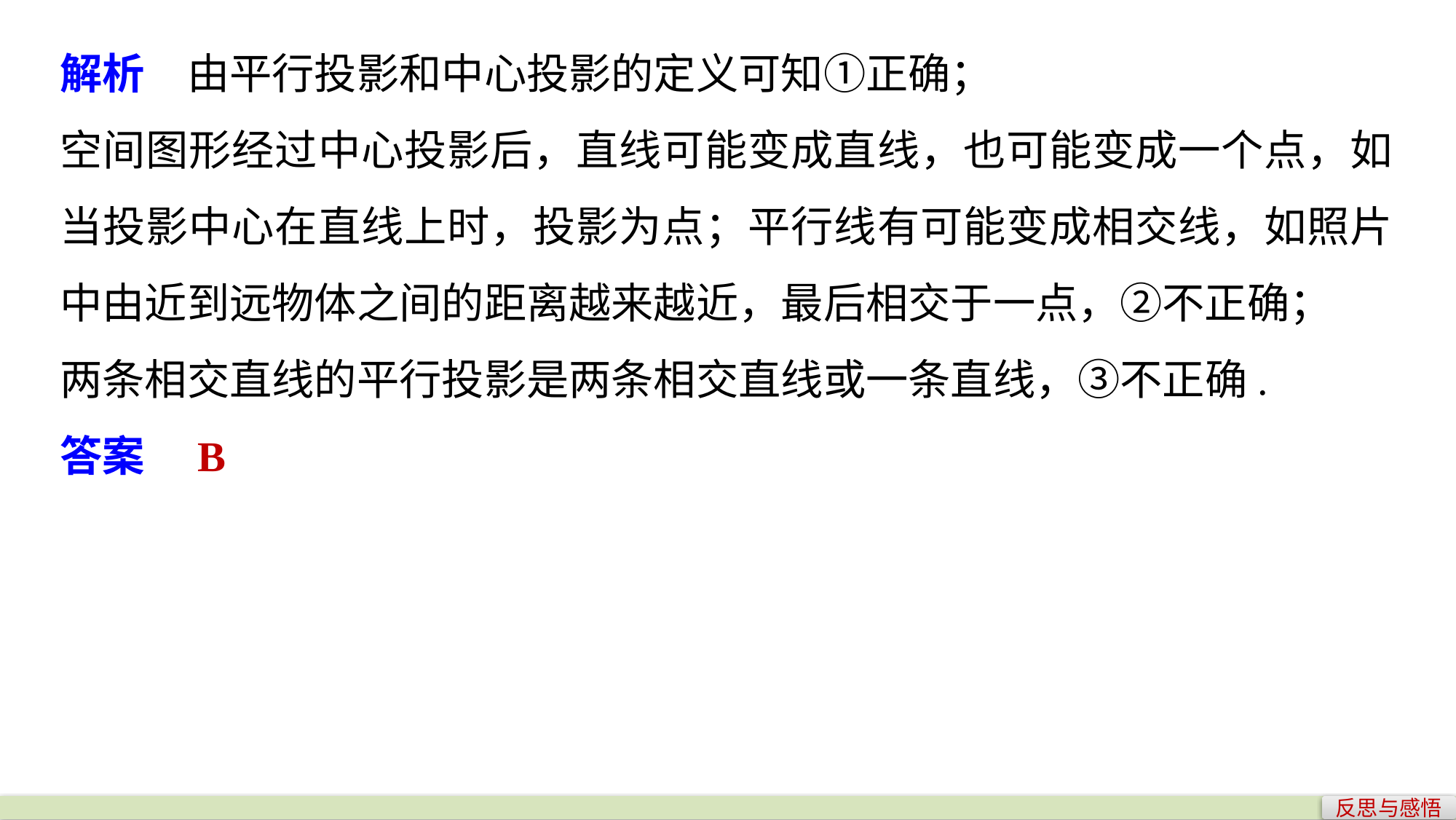

解析　由平行投影和中心投影的定义可知①正确；
空间图形经过中心投影后，直线可能变成直线，也可能变成一个点，如当投影中心在直线上时，投影为点；平行线有可能变成相交线，如照片中由近到远物体之间的距离越来越近，最后相交于一点，②不正确；
两条相交直线的平行投影是两条相交直线或一条直线，③不正确.
答案　B
反思与感悟